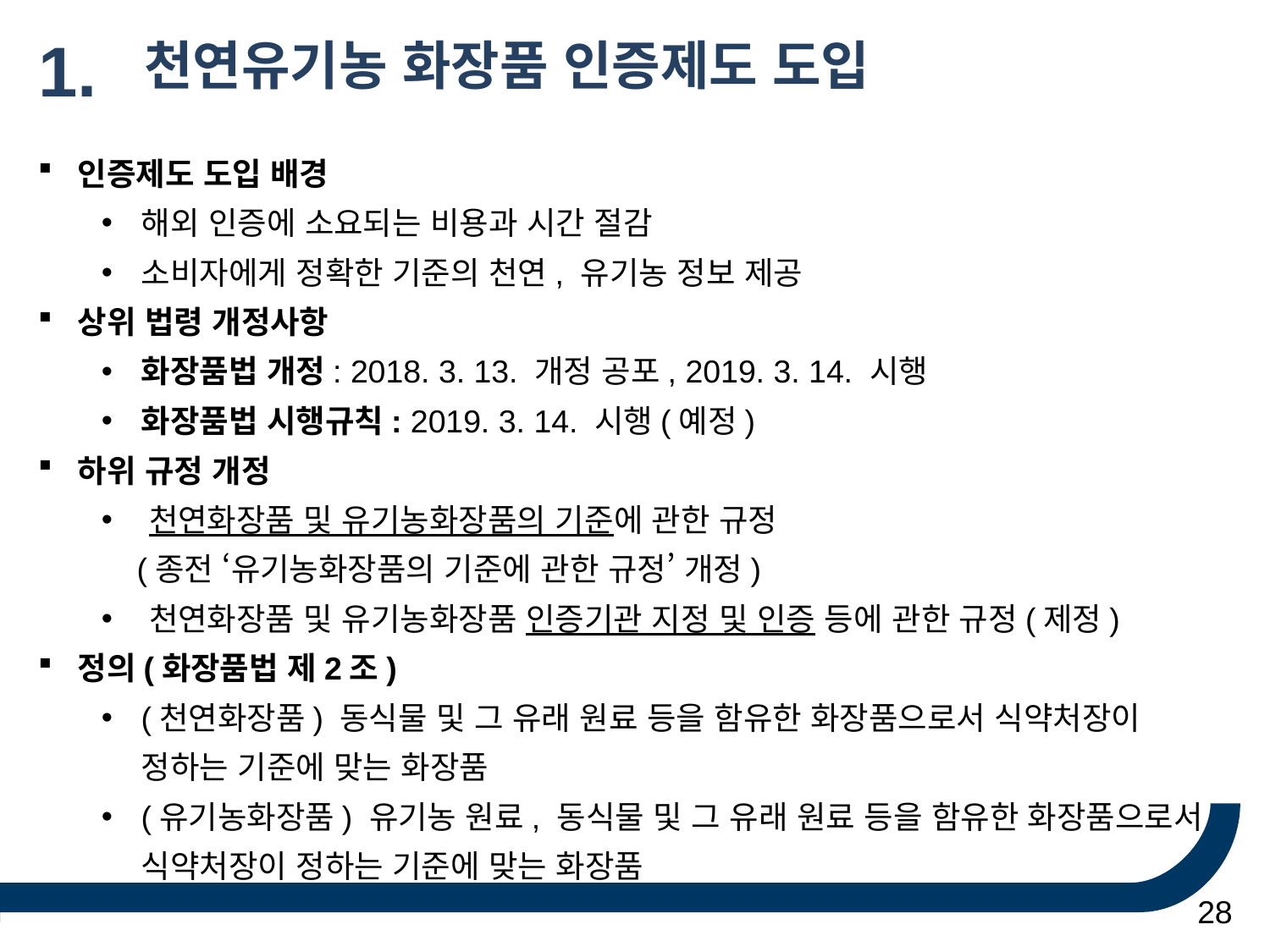

1.
 천연유기농 화장품 인증제도 도입
인증제도 도입 배경
해외 인증에 소요되는 비용과 시간 절감
소비자에게 정확한 기준의 천연, 유기농 정보 제공
상위 법령 개정사항
화장품법 개정: 2018. 3. 13. 개정 공포, 2019. 3. 14. 시행
화장품법 시행규칙: 2019. 3. 14. 시행(예정)
하위 규정 개정
천연화장품 및 유기농화장품의 기준에 관한 규정
    (종전 ‘유기농화장품의 기준에 관한 규정’ 개정)
천연화장품 및 유기농화장품 인증기관 지정 및 인증 등에 관한 규정(제정)
정의(화장품법 제2조)
(천연화장품) 동식물 및 그 유래 원료 등을 함유한 화장품으로서 식약처장이 정하는 기준에 맞는 화장품
(유기농화장품) 유기농 원료, 동식물 및 그 유래 원료 등을 함유한 화장품으로서 식약처장이 정하는 기준에 맞는 화장품

28